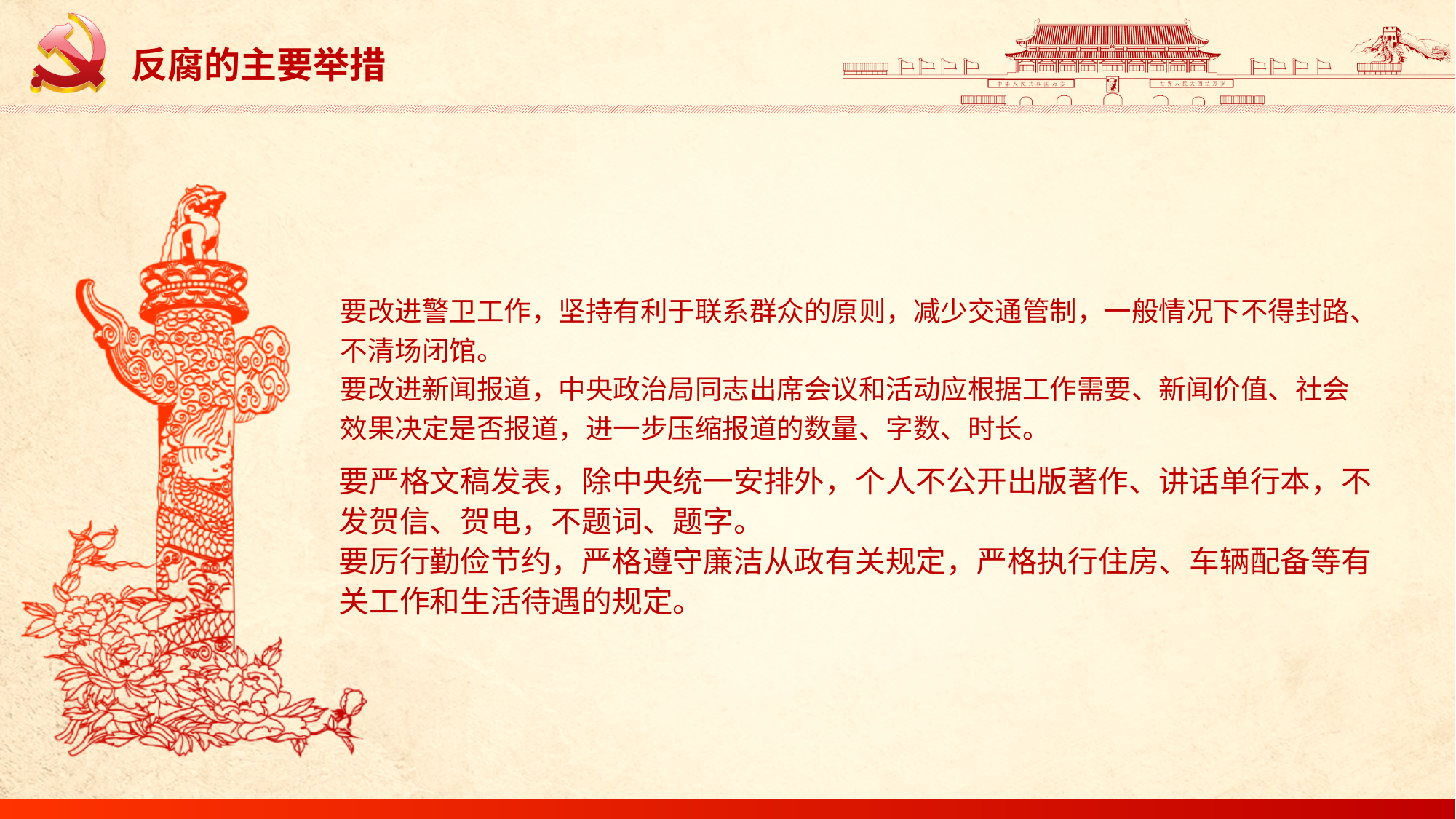

反腐的主要举措
要改进警卫工作，坚持有利于联系群众的原则，减少交通管制，一般情况下不得封路、不清场闭馆。
要改进新闻报道，中央政治局同志出席会议和活动应根据工作需要、新闻价值、社会效果决定是否报道，进一步压缩报道的数量、字数、时长。
要严格文稿发表，除中央统一安排外，个人不公开出版著作、讲话单行本，不发贺信、贺电，不题词、题字。
要厉行勤俭节约，严格遵守廉洁从政有关规定，严格执行住房、车辆配备等有关工作和生活待遇的规定。